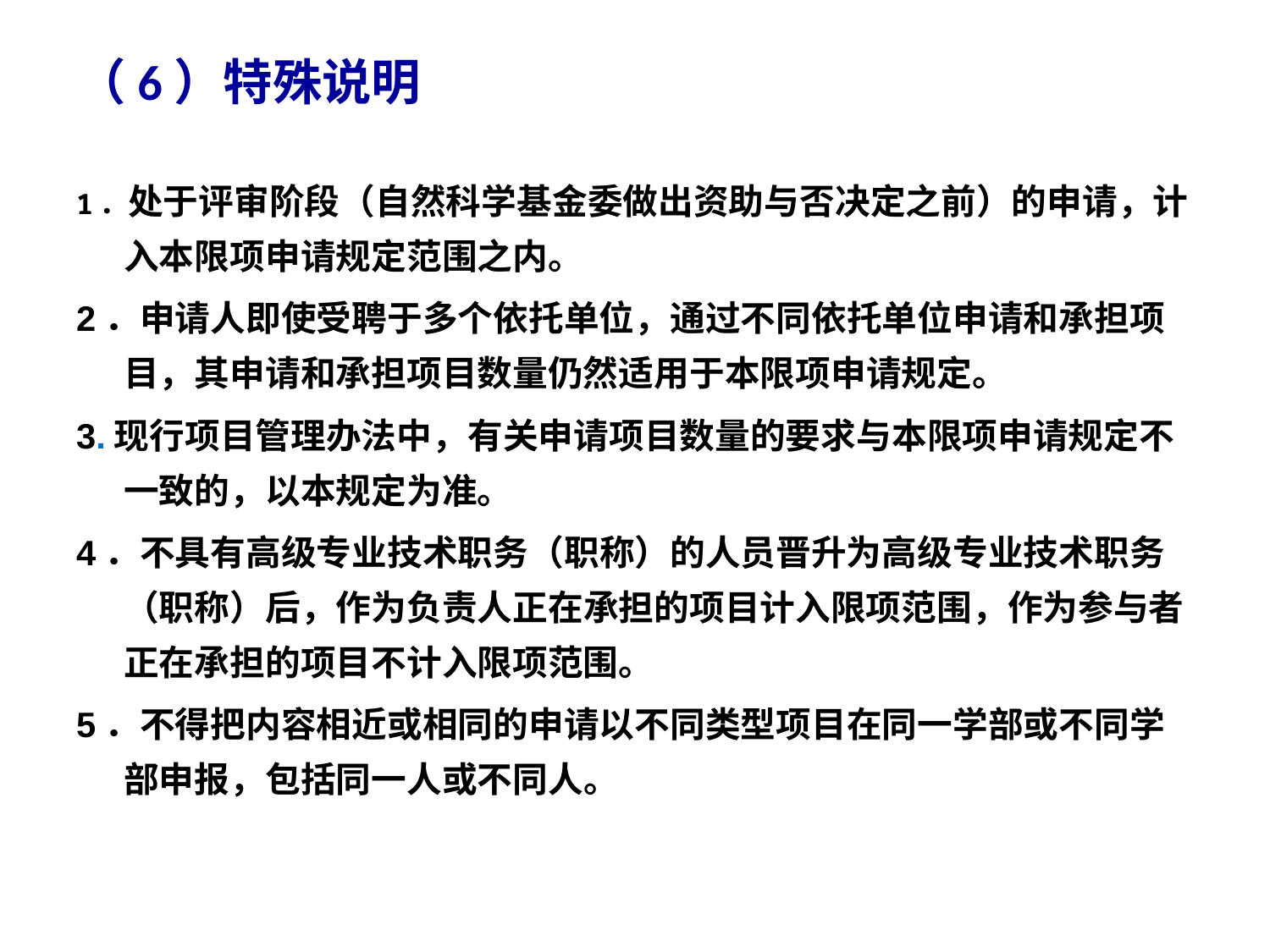

（6）特殊说明

1．处于评审阶段（自然科学基金委做出资助与否决定之前）的申请，计入本限项申请规定范围之内。
2．申请人即使受聘于多个依托单位，通过不同依托单位申请和承担项目，其申请和承担项目数量仍然适用于本限项申请规定。
3.现行项目管理办法中，有关申请项目数量的要求与本限项申请规定不一致的，以本规定为准。
4．不具有高级专业技术职务（职称）的人员晋升为高级专业技术职务（职称）后，作为负责人正在承担的项目计入限项范围，作为参与者正在承担的项目不计入限项范围。
5．不得把内容相近或相同的申请以不同类型项目在同一学部或不同学部申报，包括同一人或不同人。